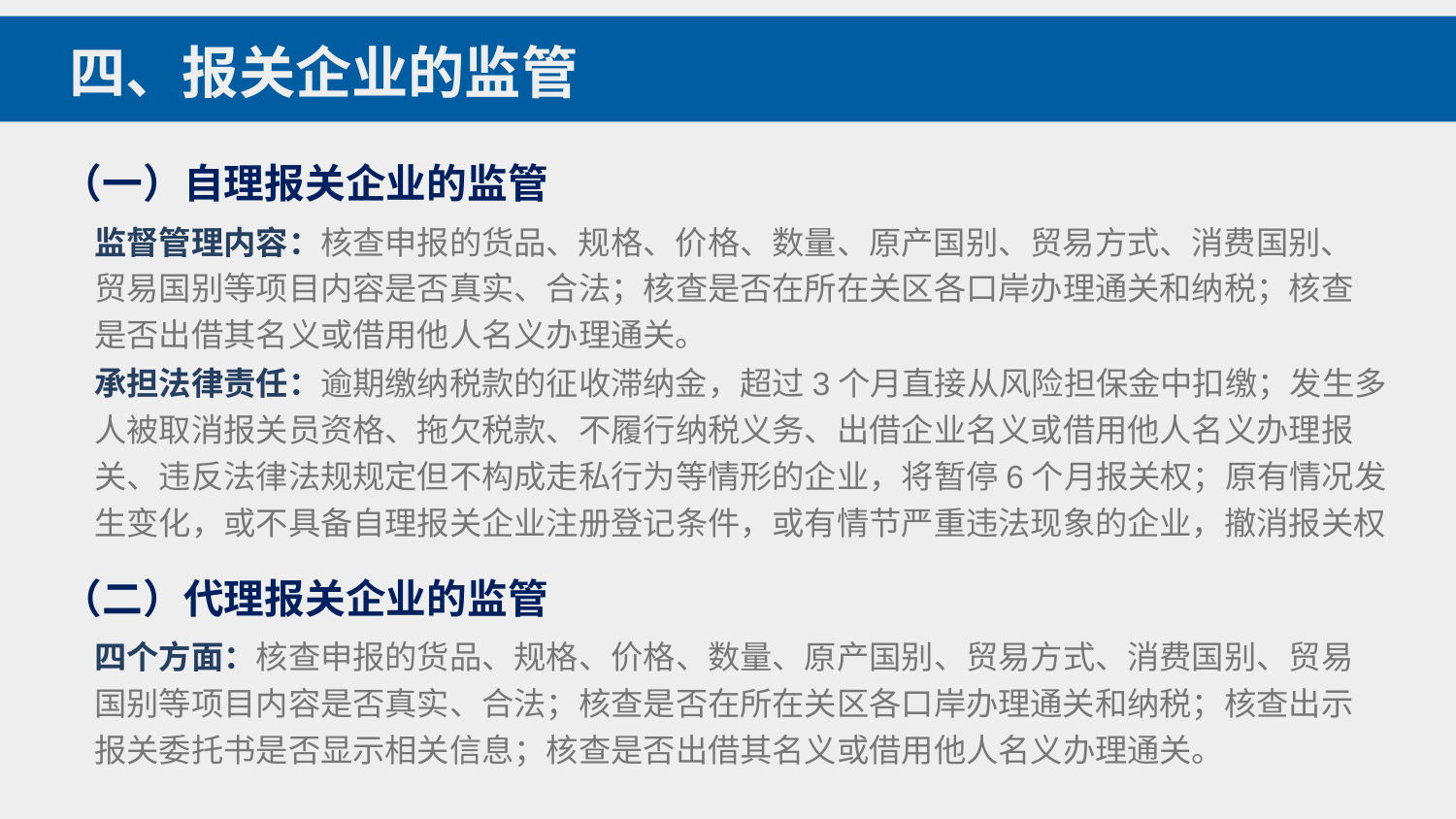

四、报关企业的监管
（一）自理报关企业的监管
监督管理内容：核查申报的货品、规格、价格、数量、原产国别、贸易方式、消费国别、贸易国别等项目内容是否真实、合法；核查是否在所在关区各口岸办理通关和纳税；核查是否出借其名义或借用他人名义办理通关。
承担法律责任：逾期缴纳税款的征收滞纳金，超过3个月直接从风险担保金中扣缴；发生多人被取消报关员资格、拖欠税款、不履行纳税义务、出借企业名义或借用他人名义办理报关、违反法律法规规定但不构成走私行为等情形的企业，将暂停6个月报关权；原有情况发生变化，或不具备自理报关企业注册登记条件，或有情节严重违法现象的企业，撤消报关权
（二）代理报关企业的监管
四个方面：核查申报的货品、规格、价格、数量、原产国别、贸易方式、消费国别、贸易国别等项目内容是否真实、合法；核查是否在所在关区各口岸办理通关和纳税；核查出示报关委托书是否显示相关信息；核查是否出借其名义或借用他人名义办理通关。